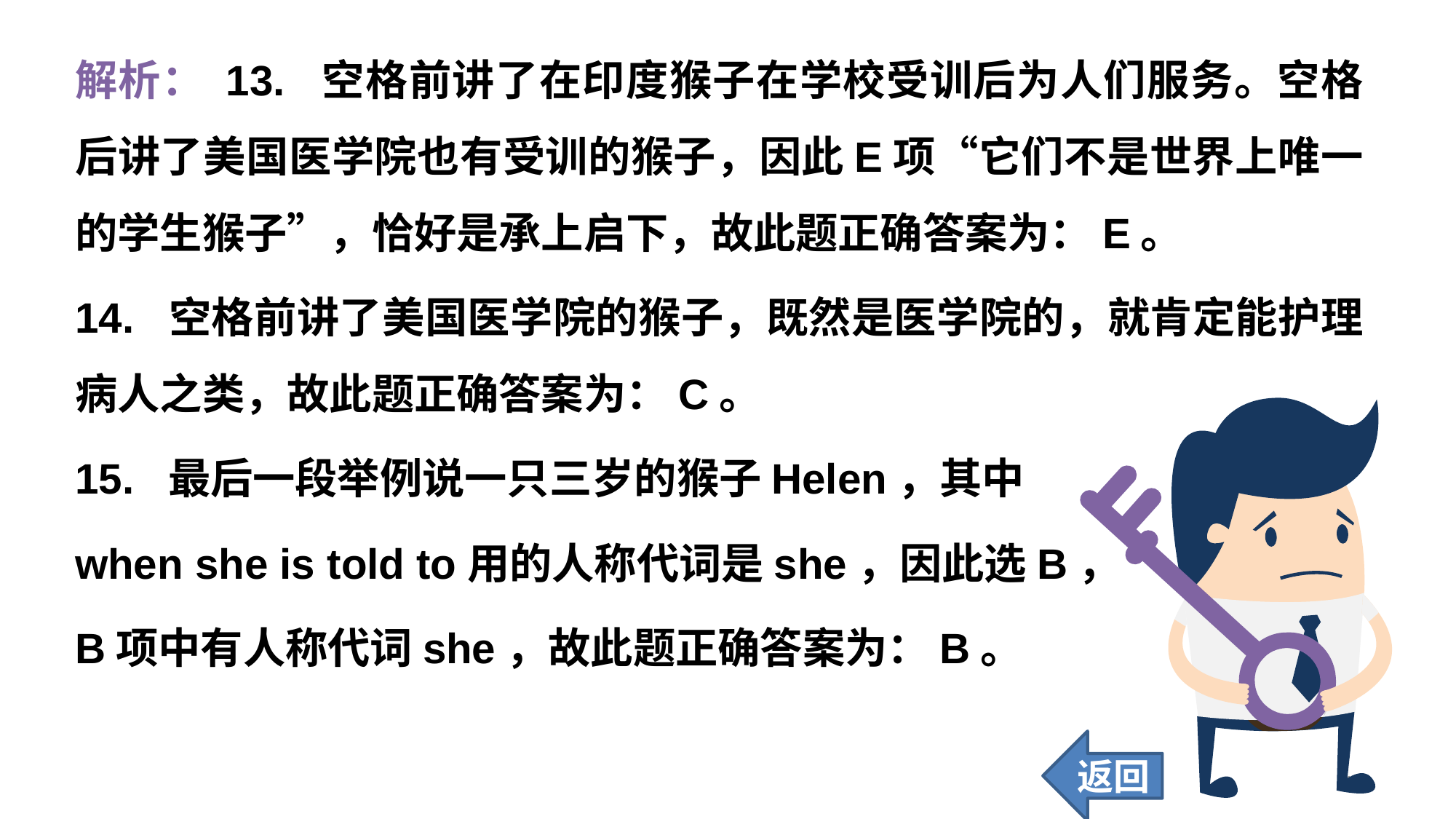

解析： 13.  空格前讲了在印度猴子在学校受训后为人们服务。空格后讲了美国医学院也有受训的猴子，因此E项“它们不是世界上唯一的学生猴子”，恰好是承上启下，故此题正确答案为：E。
14.  空格前讲了美国医学院的猴子，既然是医学院的，就肯定能护理病人之类，故此题正确答案为：C。
15.  最后一段举例说一只三岁的猴子Helen，其中
when she is told to用的人称代词是she，因此选B，
B项中有人称代词she，故此题正确答案为：B。

返回
182